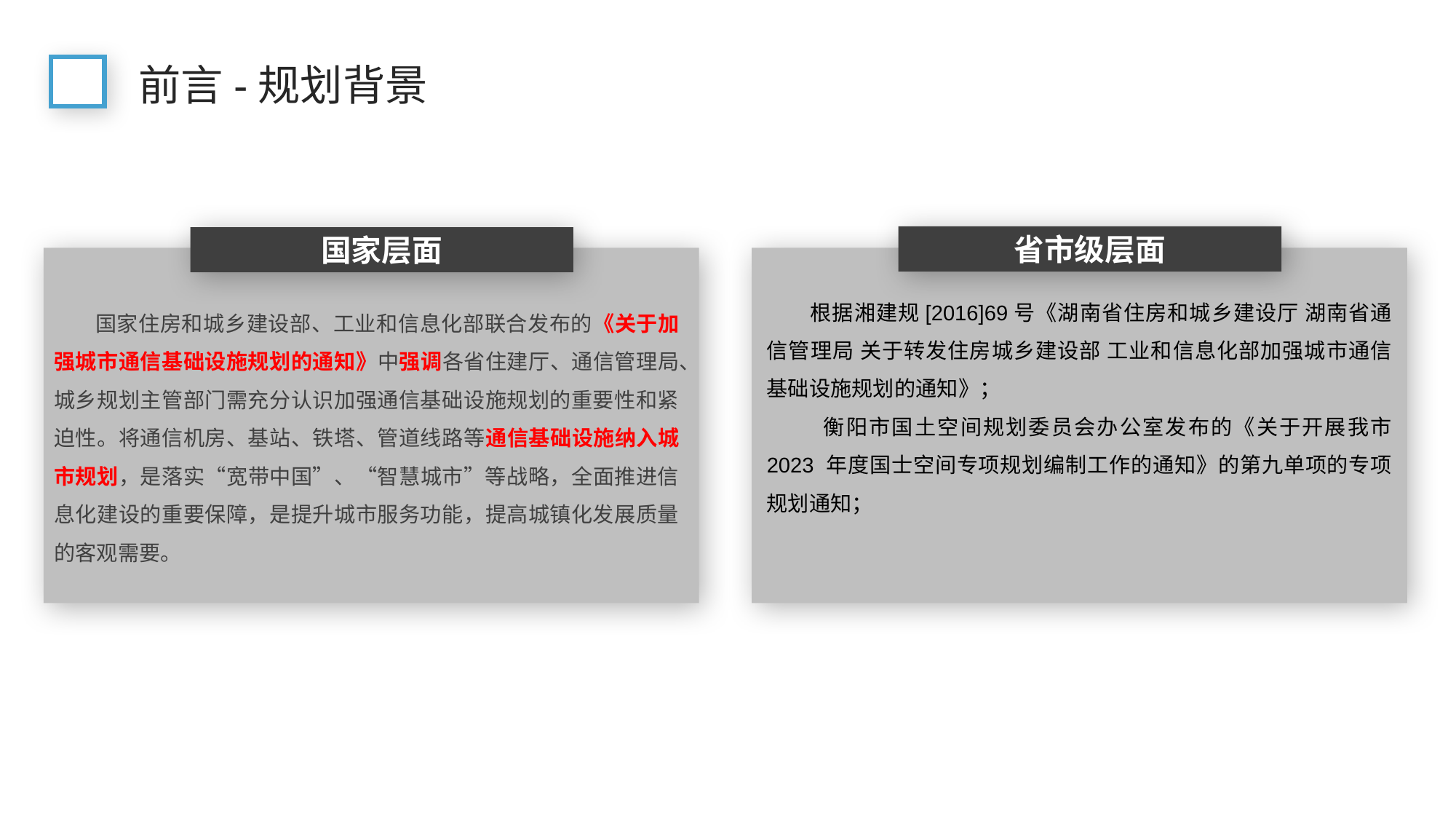

前言-规划背景

省市级层面
国家层面

       根据湘建规[2016]69号《湖南省住房和城乡建设厅 湖南省通信管理局 关于转发住房城乡建设部 工业和信息化部加强城市通信基础设施规划的通知》；
        衡阳市国土空间规划委员会办公室发布的《关于开展我市 2023 年度国士空间专项规划编制工作的通知》的第九单项的专项规划通知；
       国家住房和城乡建设部、工业和信息化部联合发布的《关于加强城市通信基础设施规划的通知》中强调各省住建厅、通信管理局、城乡规划主管部门需充分认识加强通信基础设施规划的重要性和紧迫性。将通信机房、基站、铁塔、管道线路等通信基础设施纳入城市规划，是落实“宽带中国”、“智慧城市”等战略，全面推进信息化建设的重要保障，是提升城市服务功能，提高城镇化发展质量的客观需要。